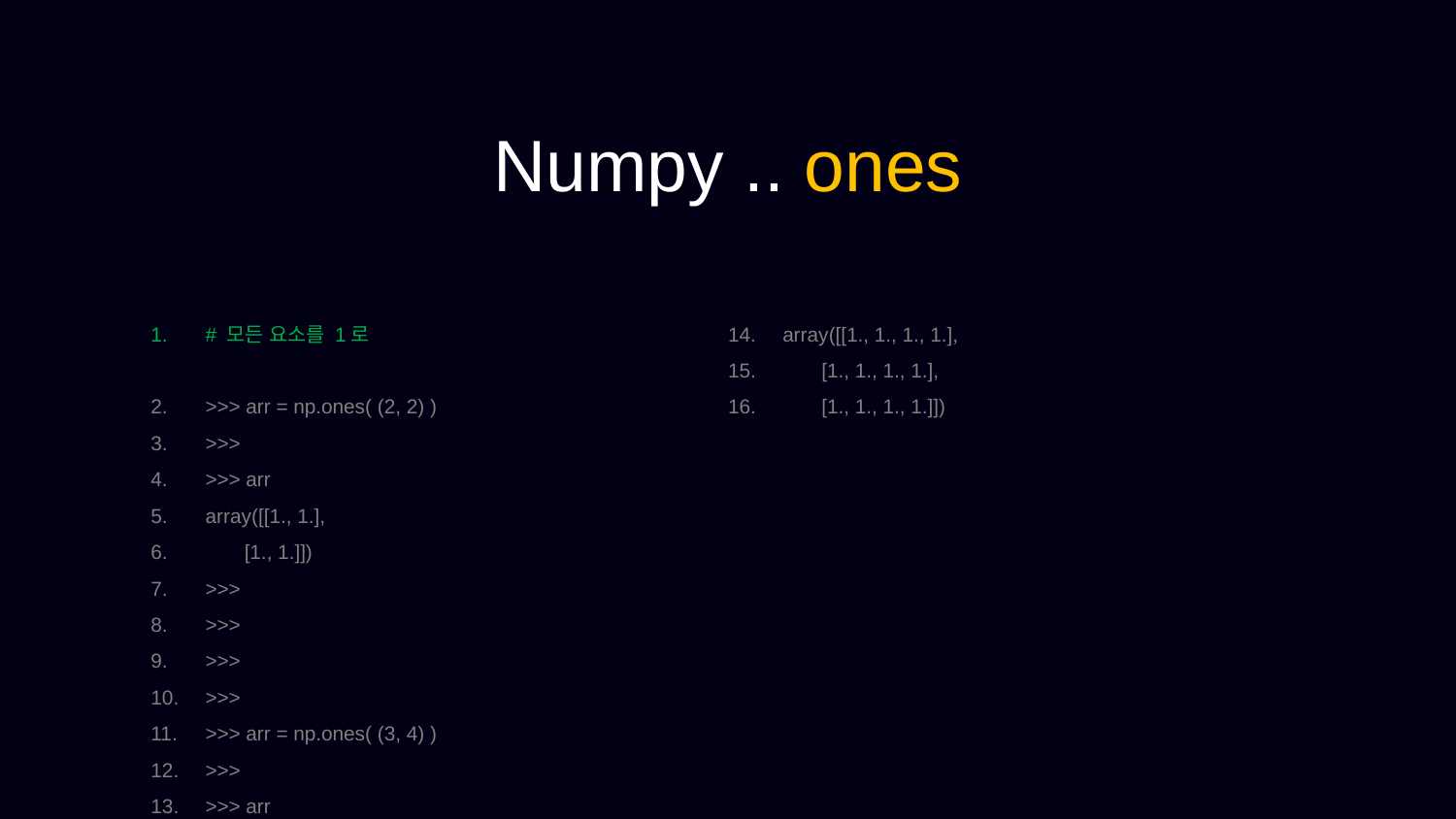

Numpy .. ones
# 모든 요소를 1로

>>> arr = np.ones( (2, 2) )
>>>
>>> arr
array([[1., 1.],
       [1., 1.]])
>>>
>>>
>>>
>>>
>>> arr = np.ones( (3, 4) )
>>>
>>> arr
array([[1., 1., 1., 1.],
       [1., 1., 1., 1.],
       [1., 1., 1., 1.]])